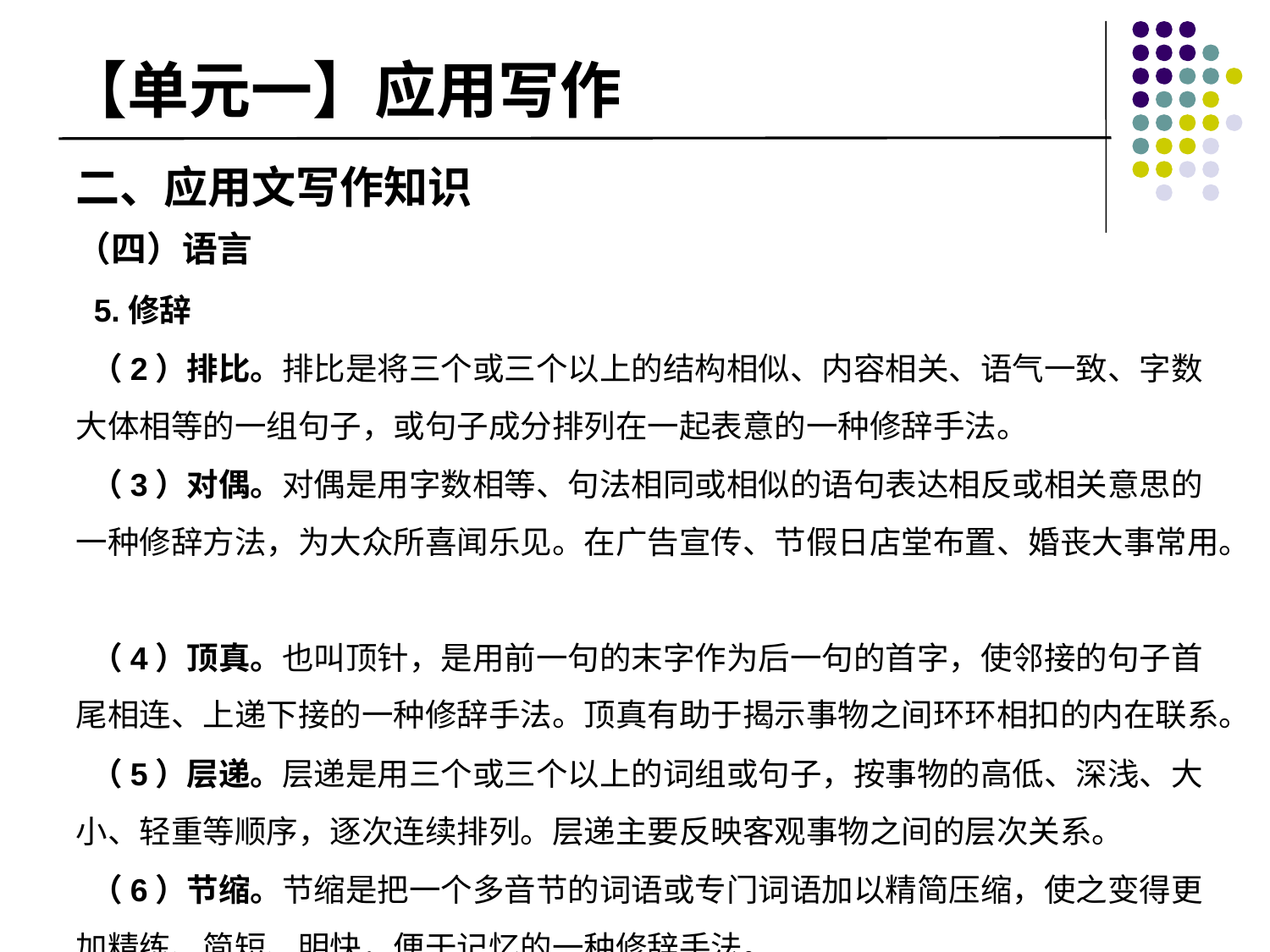

# 【单元一】应用写作
二、应用文写作知识
（四）语言
  5.修辞
 （2）排比。排比是将三个或三个以上的结构相似、内容相关、语气一致、字数大体相等的一组句子，或句子成分排列在一起表意的一种修辞手法。
 （3）对偶。对偶是用字数相等、句法相同或相似的语句表达相反或相关意思的一种修辞方法，为大众所喜闻乐见。在广告宣传、节假日店堂布置、婚丧大事常用。
 （4）顶真。也叫顶针，是用前一句的末字作为后一句的首字，使邻接的句子首尾相连、上递下接的一种修辞手法。顶真有助于揭示事物之间环环相扣的内在联系。
 （5）层递。层递是用三个或三个以上的词组或句子，按事物的高低、深浅、大小、轻重等顺序，逐次连续排列。层递主要反映客观事物之间的层次关系。
 （6）节缩。节缩是把一个多音节的词语或专门词语加以精简压缩，使之变得更加精练、简短、明快，便于记忆的一种修辞手法。